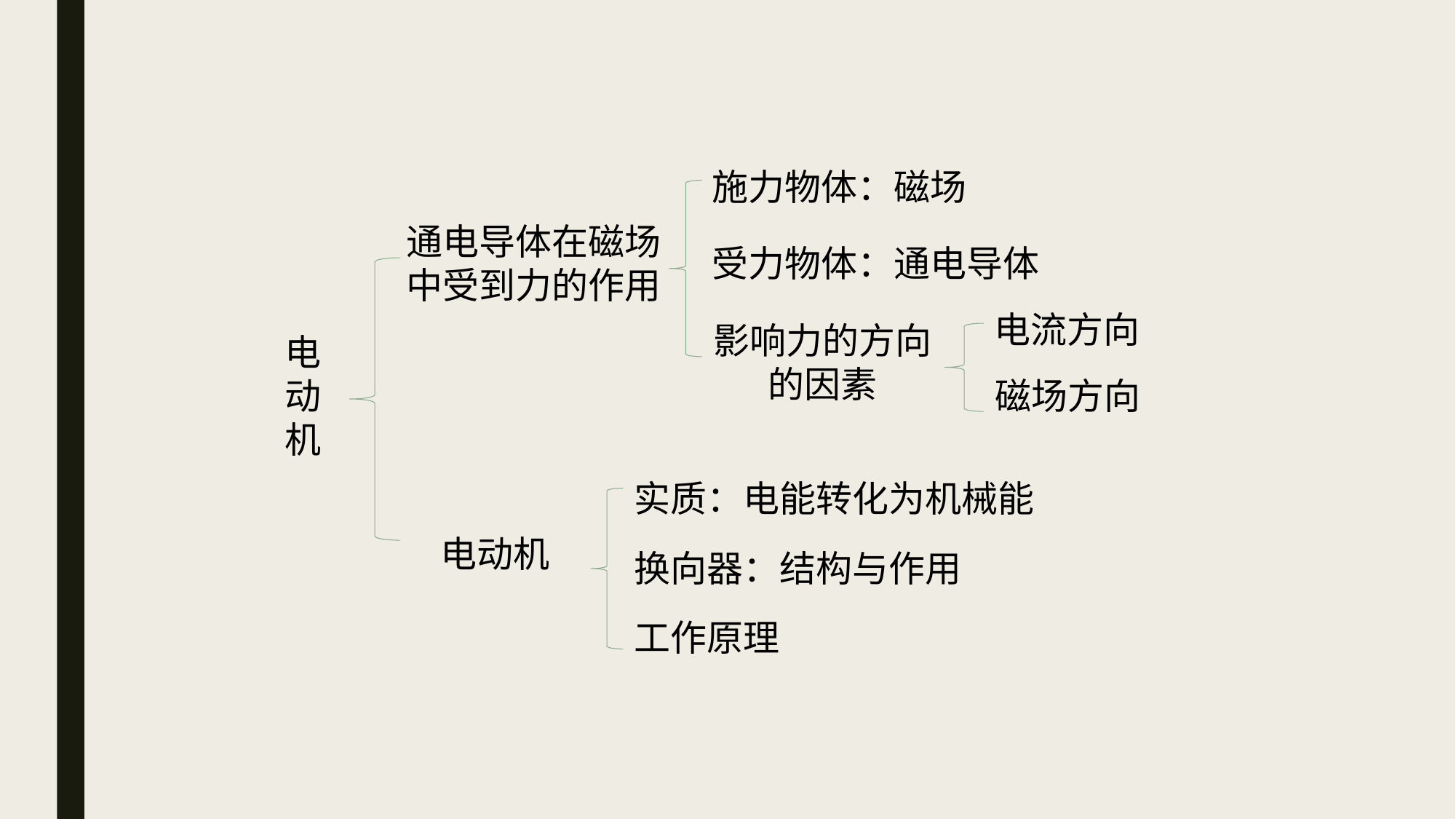

施力物体：磁场

通电导体在磁场
中受到力的作用
受力物体：通电导体

电流方向
影响力的方向
的因素

电动机
磁场方向
实质：电能转化为机械能

电动机
换向器：结构与作用
工作原理